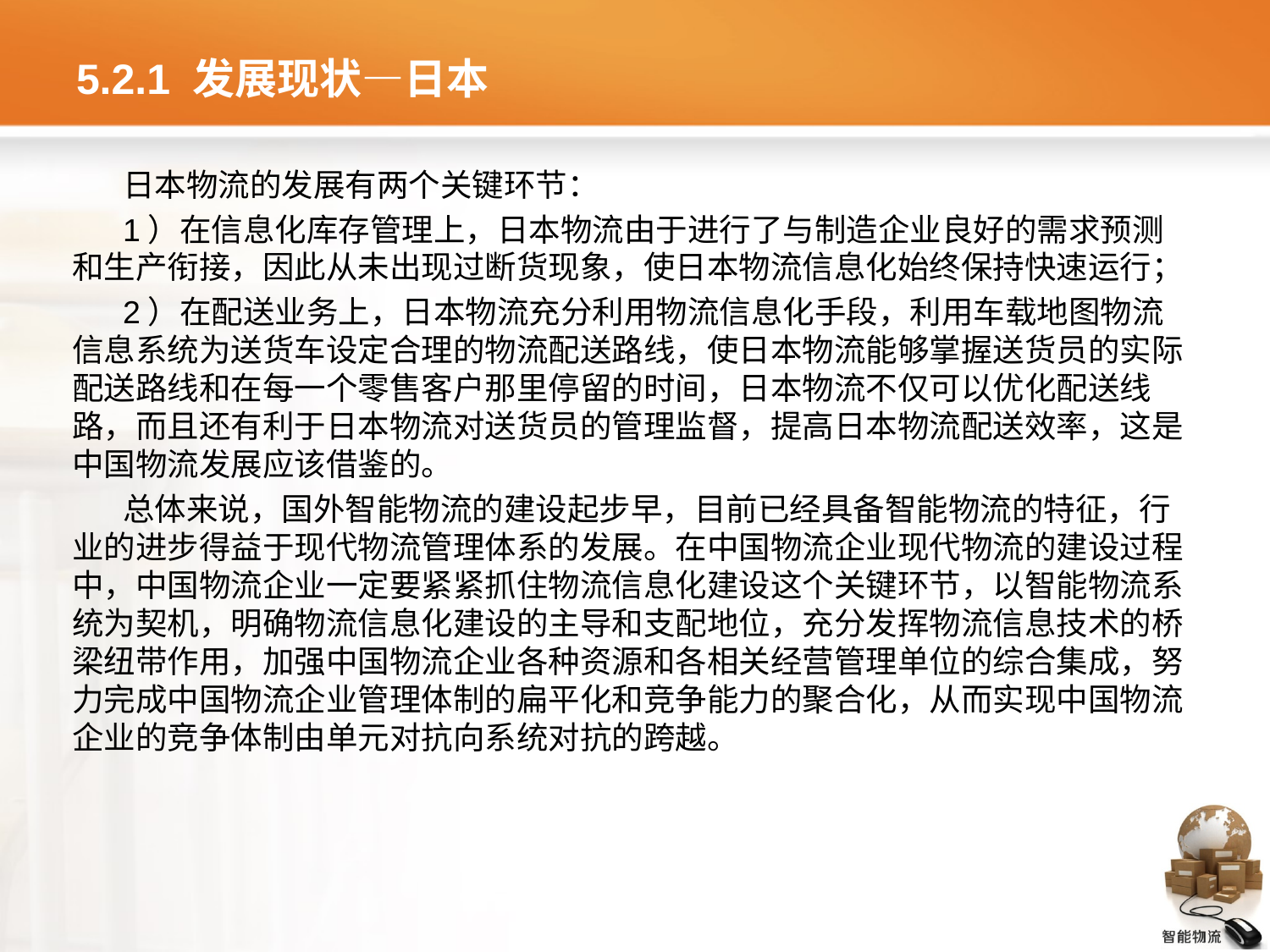

# 5.2.1 发展现状—日本
日本物流的发展有两个关键环节：
1）在信息化库存管理上，日本物流由于进行了与制造企业良好的需求预测和生产衔接，因此从未出现过断货现象，使日本物流信息化始终保持快速运行；
2）在配送业务上，日本物流充分利用物流信息化手段，利用车载地图物流信息系统为送货车设定合理的物流配送路线，使日本物流能够掌握送货员的实际配送路线和在每一个零售客户那里停留的时间，日本物流不仅可以优化配送线路，而且还有利于日本物流对送货员的管理监督，提高日本物流配送效率，这是中国物流发展应该借鉴的。
总体来说，国外智能物流的建设起步早，目前已经具备智能物流的特征，行业的进步得益于现代物流管理体系的发展。在中国物流企业现代物流的建设过程中，中国物流企业一定要紧紧抓住物流信息化建设这个关键环节，以智能物流系统为契机，明确物流信息化建设的主导和支配地位，充分发挥物流信息技术的桥梁纽带作用，加强中国物流企业各种资源和各相关经营管理单位的综合集成，努力完成中国物流企业管理体制的扁平化和竞争能力的聚合化，从而实现中国物流企业的竞争体制由单元对抗向系统对抗的跨越。